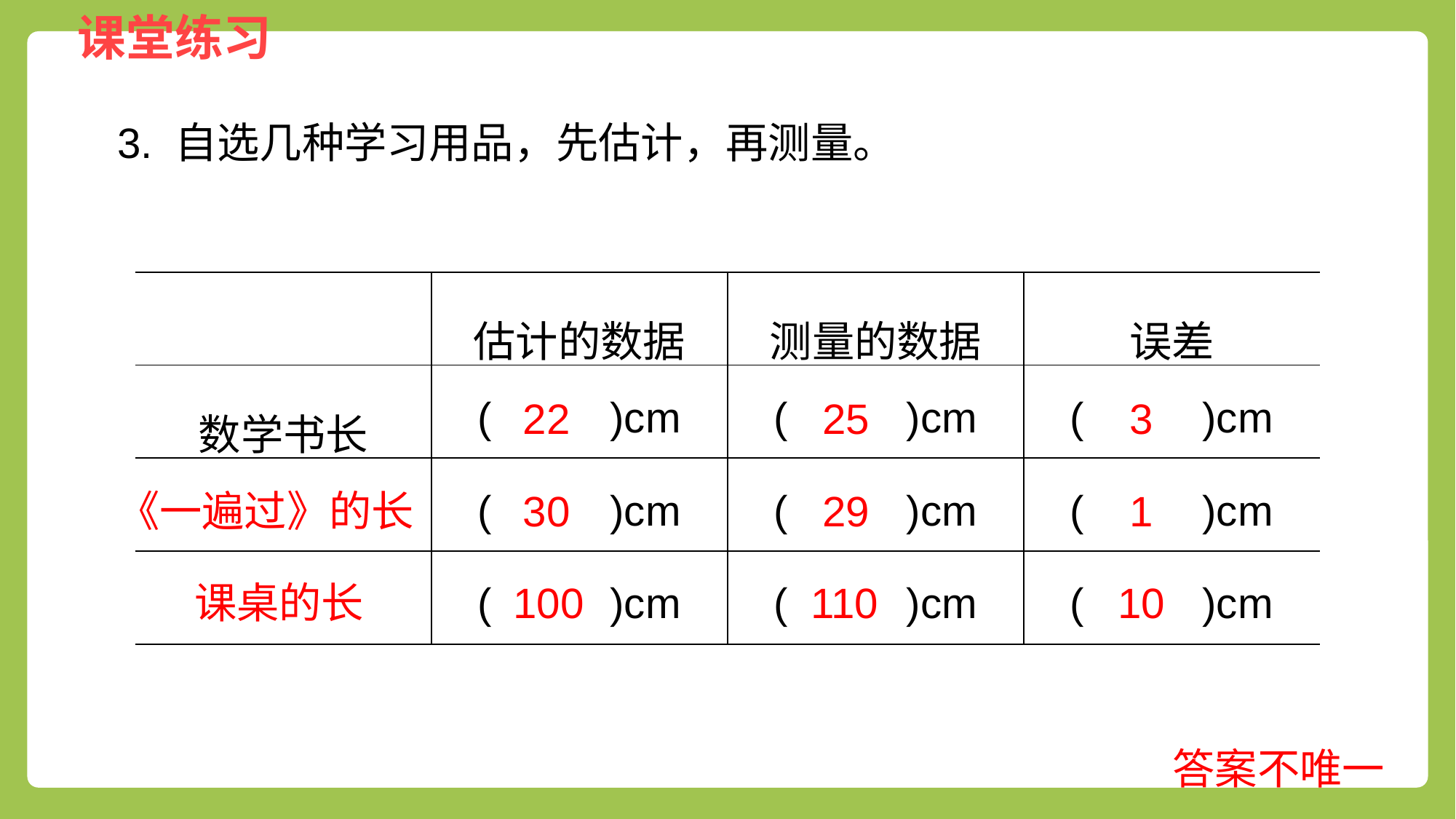

3. 自选几种学习用品，先估计，再测量。
|  | 估计的数据 | 测量的数据 | 误差 |
| --- | --- | --- | --- |
| 数学书长 | ( )cm | ( )cm | ( )cm |
|  | ( )cm | ( )cm | ( )cm |
|  | ( )cm | ( )cm | ( )cm |
22
25
3
《一遍过》的长
30
29
1
课桌的长
100
110
10
答案不唯一